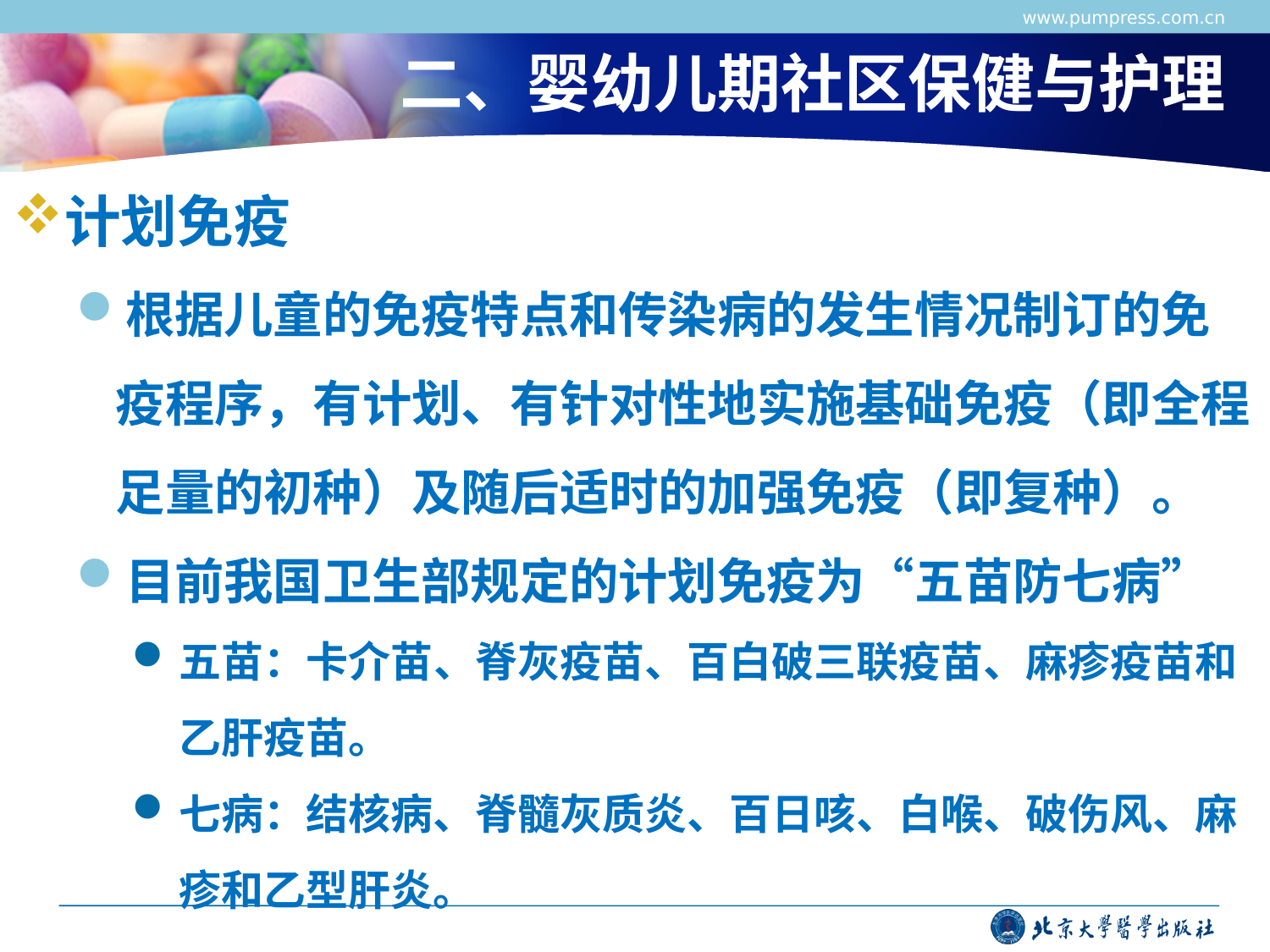

www.pumpress.com.cn
# 二、婴幼儿期社区保健与护理
计划免疫
根据儿童的免疫特点和传染病的发生情况制订的免疫程序，有计划、有针对性地实施基础免疫（即全程足量的初种）及随后适时的加强免疫（即复种）。
目前我国卫生部规定的计划免疫为“五苗防七病”
五苗：卡介苗、脊灰疫苗、百白破三联疫苗、麻疹疫苗和乙肝疫苗。
七病：结核病、脊髓灰质炎、百日咳、白喉、破伤风、麻疹和乙型肝炎。